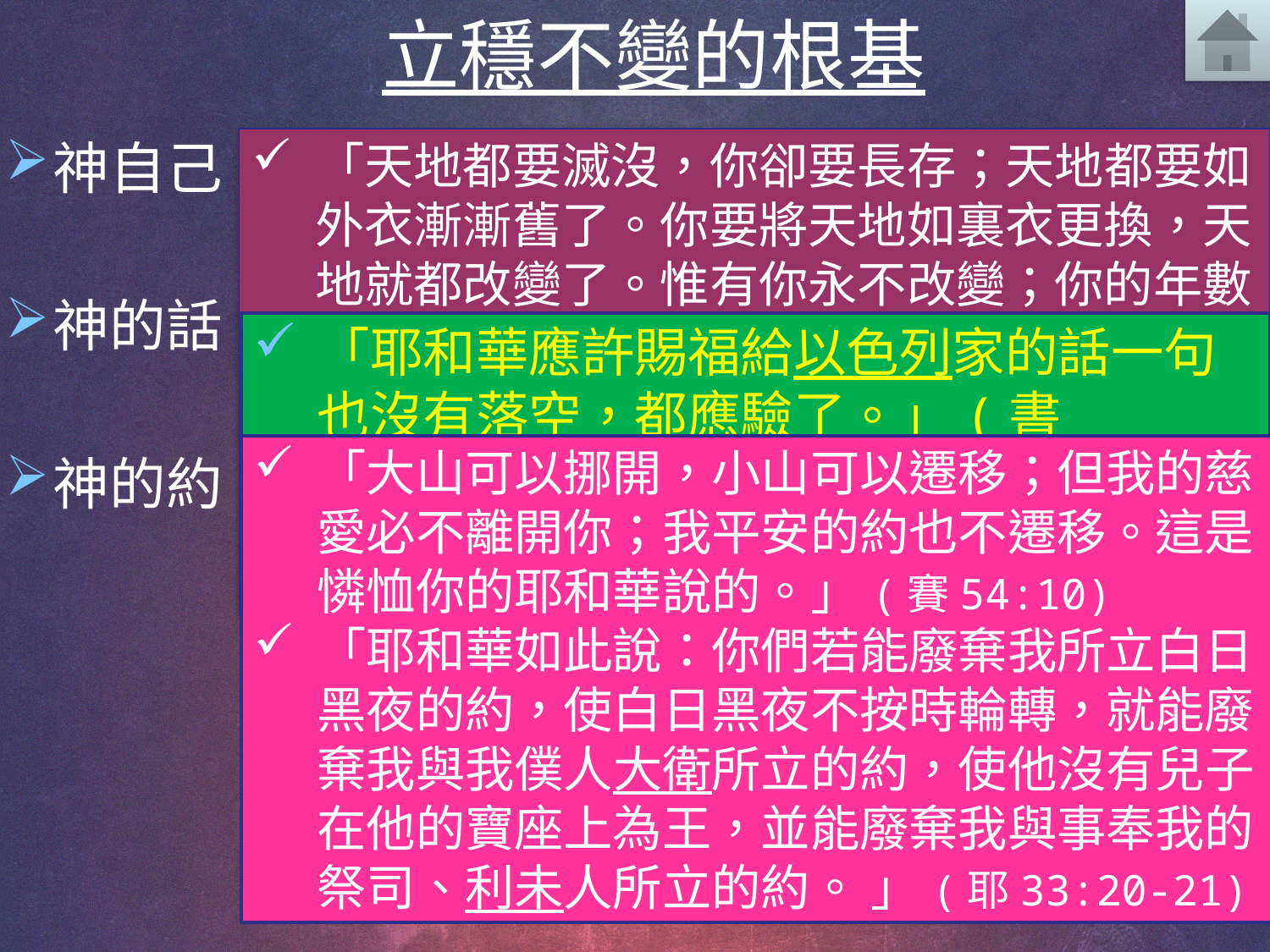

# 立穩不變的根基

神自己

神的話

神的約
「天地都要滅沒，你卻要長存；天地都要如外衣漸漸舊了。你要將天地如裏衣更換，天地就都改變了。惟有你永不改變；你的年數沒有窮盡。」(詩102:26-27)
「各樣美善的恩賜和各樣全備的賞賜都是從上頭來的，從眾光之父那裏降下來的；在他並沒有改變，也沒有轉動的影兒。 」(雅1:17)
「耶和華應許賜福給以色列家的話一句也沒有落空，都應驗了。」(書21:45)
「出於神的話，沒有一句不帶能力的。」(路1:37)
「天地要廢去，我的話卻不能廢去。」(太24:35)
「大山可以挪開，小山可以遷移；但我的慈愛必不離開你；我平安的約也不遷移。這是憐恤你的耶和華說的。」(賽54:10)
「耶和華如此說：你們若能廢棄我所立白日黑夜的約，使白日黑夜不按時輪轉，就能廢棄我與我僕人大衛所立的約，使他沒有兒子在他的寶座上為王，並能廢棄我與事奉我的祭司、利未人所立的約。 」(耶33:20-21)